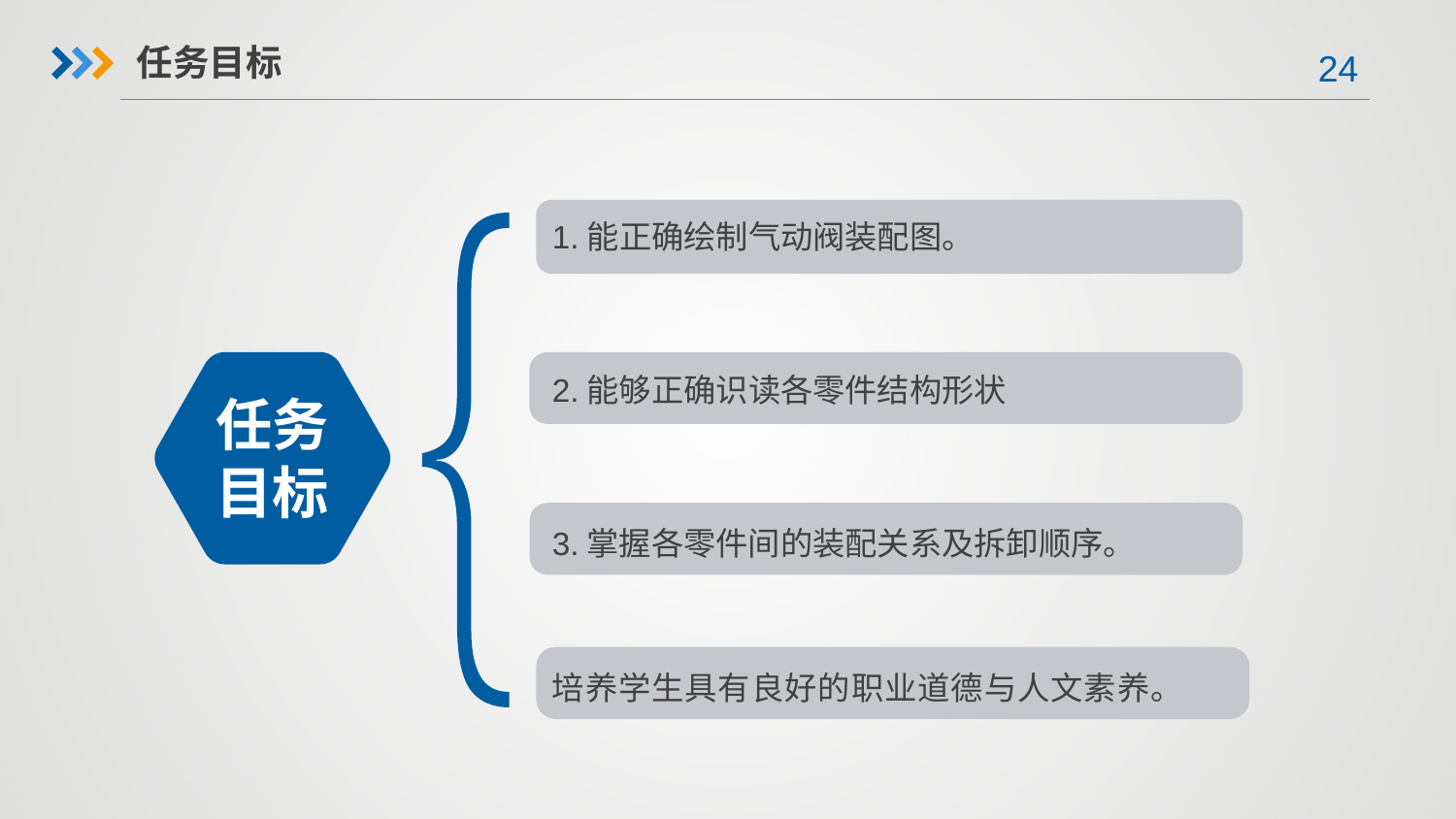

任务目标

1.能正确绘制气动阀装配图。

2.能够正确识读各零件结构形状

任务目标

3.掌握各零件间的装配关系及拆卸顺序。

培养学生具有良好的职业道德与人文素养。